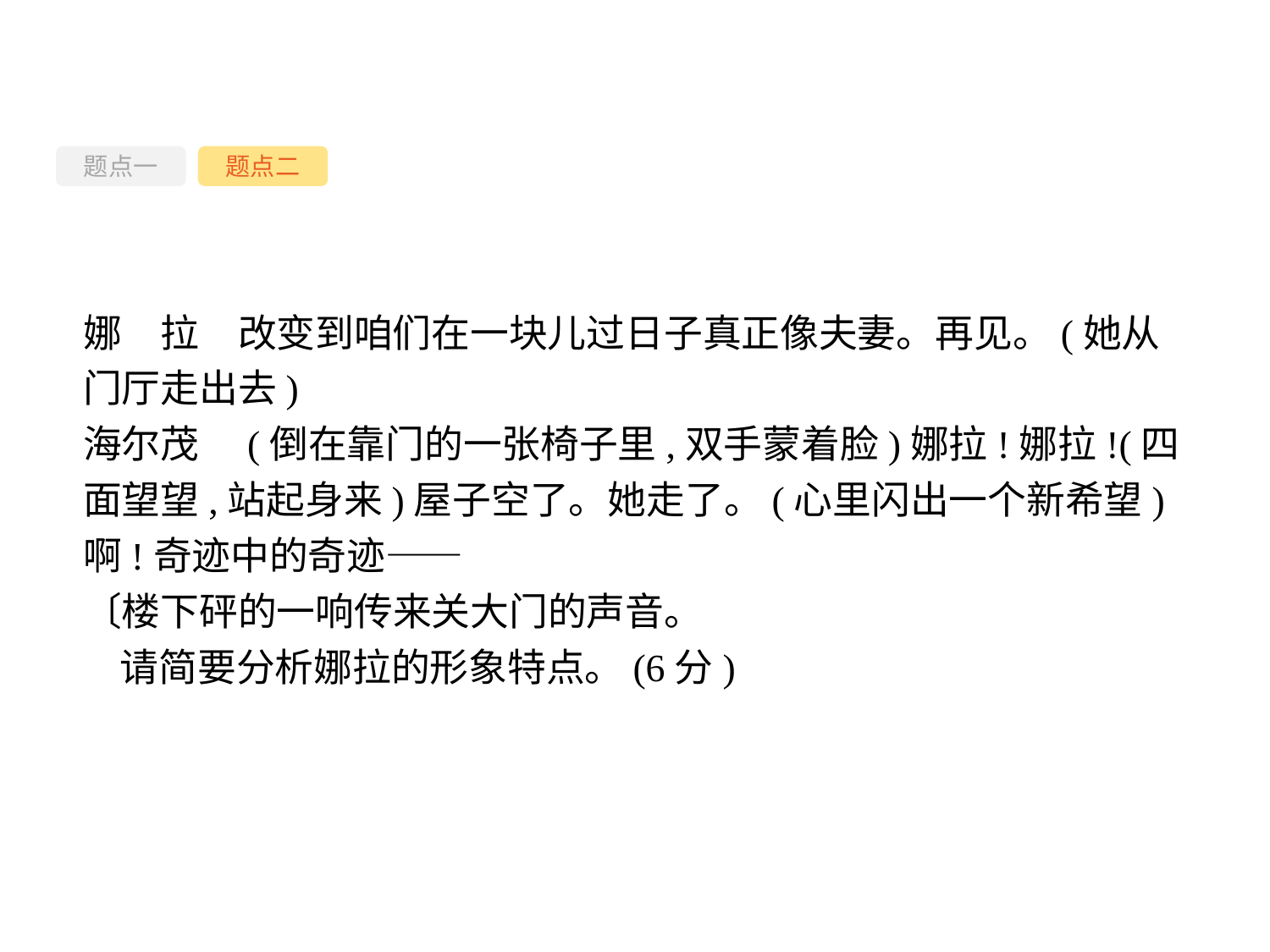

题点一
题点二
娜　拉　改变到咱们在一块儿过日子真正像夫妻。再见。(她从门厅走出去)
海尔茂　(倒在靠门的一张椅子里,双手蒙着脸)娜拉!娜拉!(四面望望,站起身来)屋子空了。她走了。(心里闪出一个新希望)啊!奇迹中的奇迹——
〔楼下砰的一响传来关大门的声音。
请简要分析娜拉的形象特点。(6分)
-42-